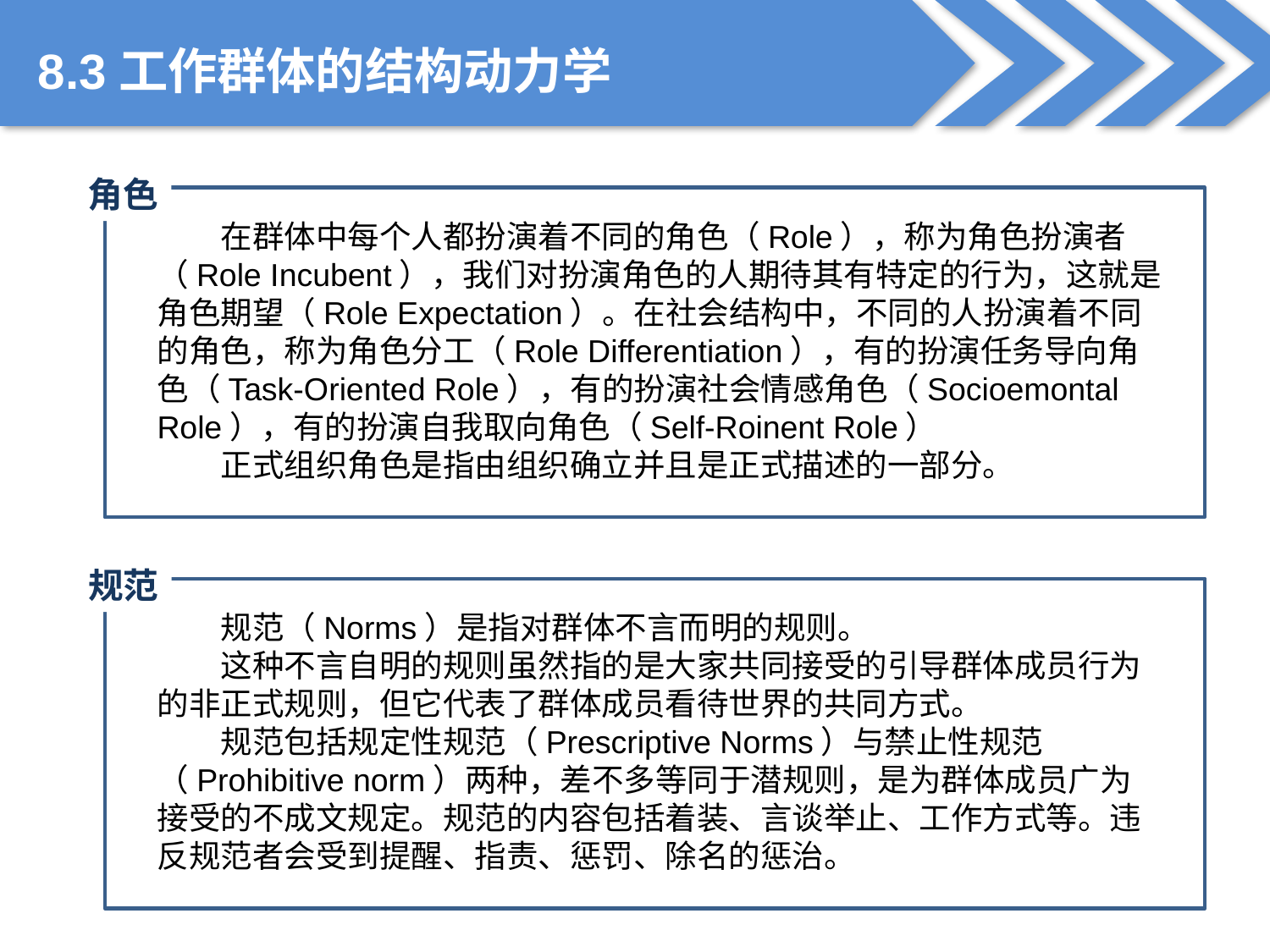

8.3工作群体的结构动力学

角色

在群体中每个人都扮演着不同的角色（Role），称为角色扮演者（Role Incubent），我们对扮演角色的人期待其有特定的行为，这就是角色期望（Role Expectation）。在社会结构中，不同的人扮演着不同的角色，称为角色分工（Role Differentiation），有的扮演任务导向角色（Task-Oriented Role），有的扮演社会情感角色（Socioemontal Role），有的扮演自我取向角色（Self-Roinent Role）
正式组织角色是指由组织确立并且是正式描述的一部分。
规范

规范（Norms）是指对群体不言而明的规则。
这种不言自明的规则虽然指的是大家共同接受的引导群体成员行为的非正式规则，但它代表了群体成员看待世界的共同方式。
规范包括规定性规范（Prescriptive Norms）与禁止性规范（Prohibitive norm）两种，差不多等同于潜规则，是为群体成员广为接受的不成文规定。规范的内容包括着装、言谈举止、工作方式等。违反规范者会受到提醒、指责、惩罚、除名的惩治。